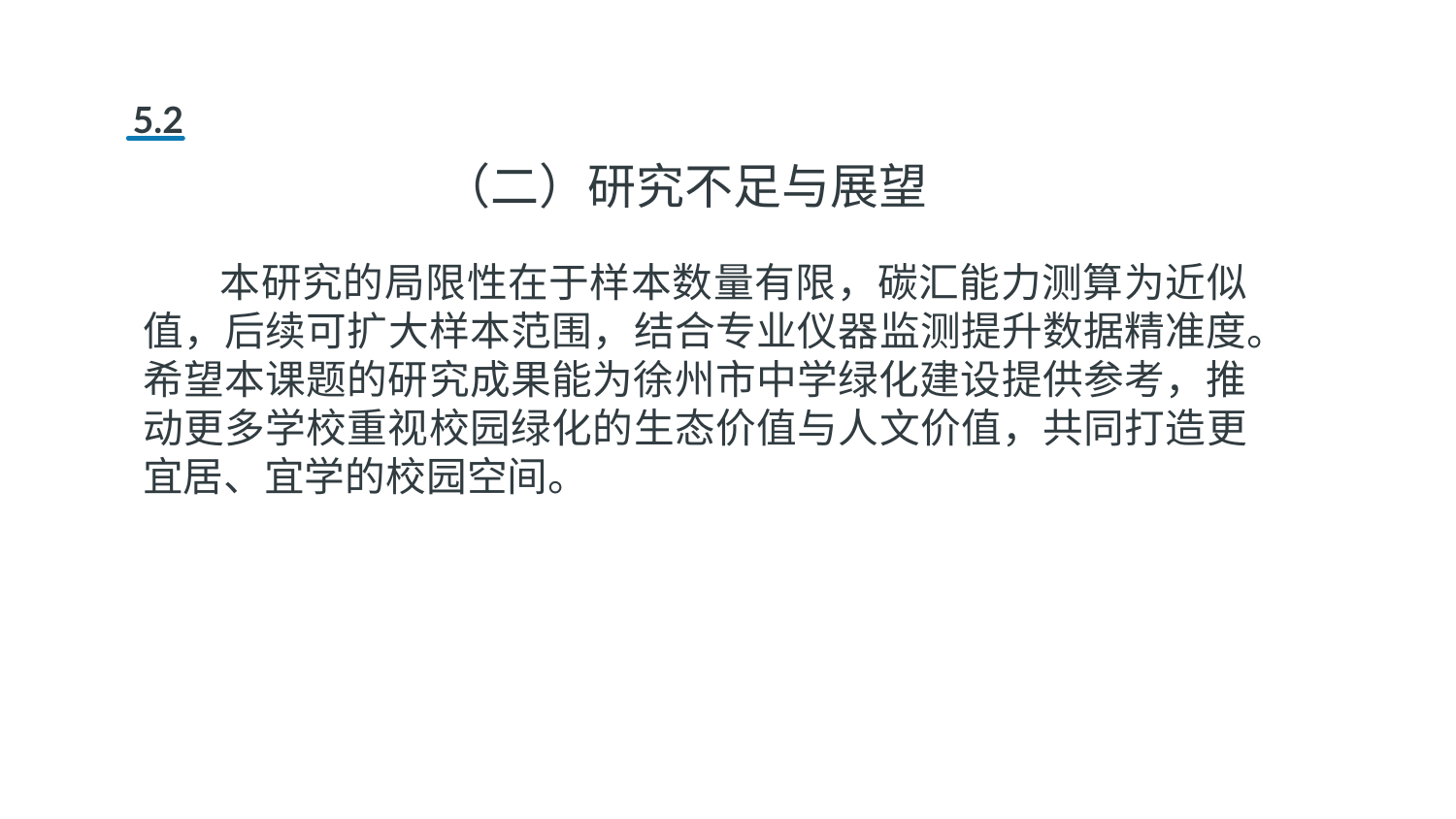

5.2
（二）研究不足与展望
       本研究的局限性在于样本数量有限，碳汇能力测算为近似值，后续可扩大样本范围，结合专业仪器监测提升数据精准度。希望本课题的研究成果能为徐州市中学绿化建设提供参考，推动更多学校重视校园绿化的生态价值与人文价值，共同打造更宜居、宜学的校园空间。